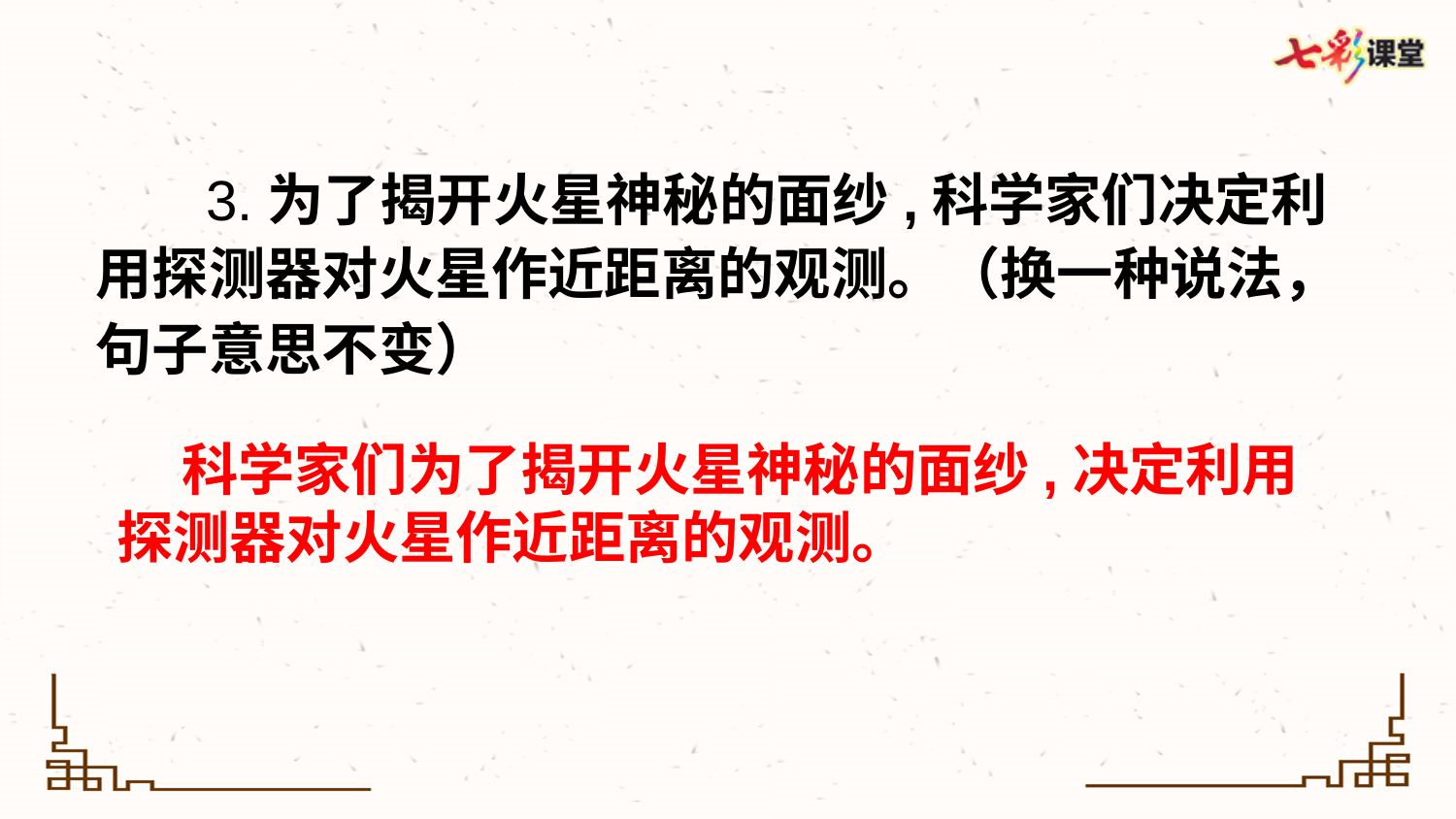

3.为了揭开火星神秘的面纱,科学家们决定利用探测器对火星作近距离的观测。（换一种说法，句子意思不变）
    科学家们为了揭开火星神秘的面纱,决定利用探测器对火星作近距离的观测。